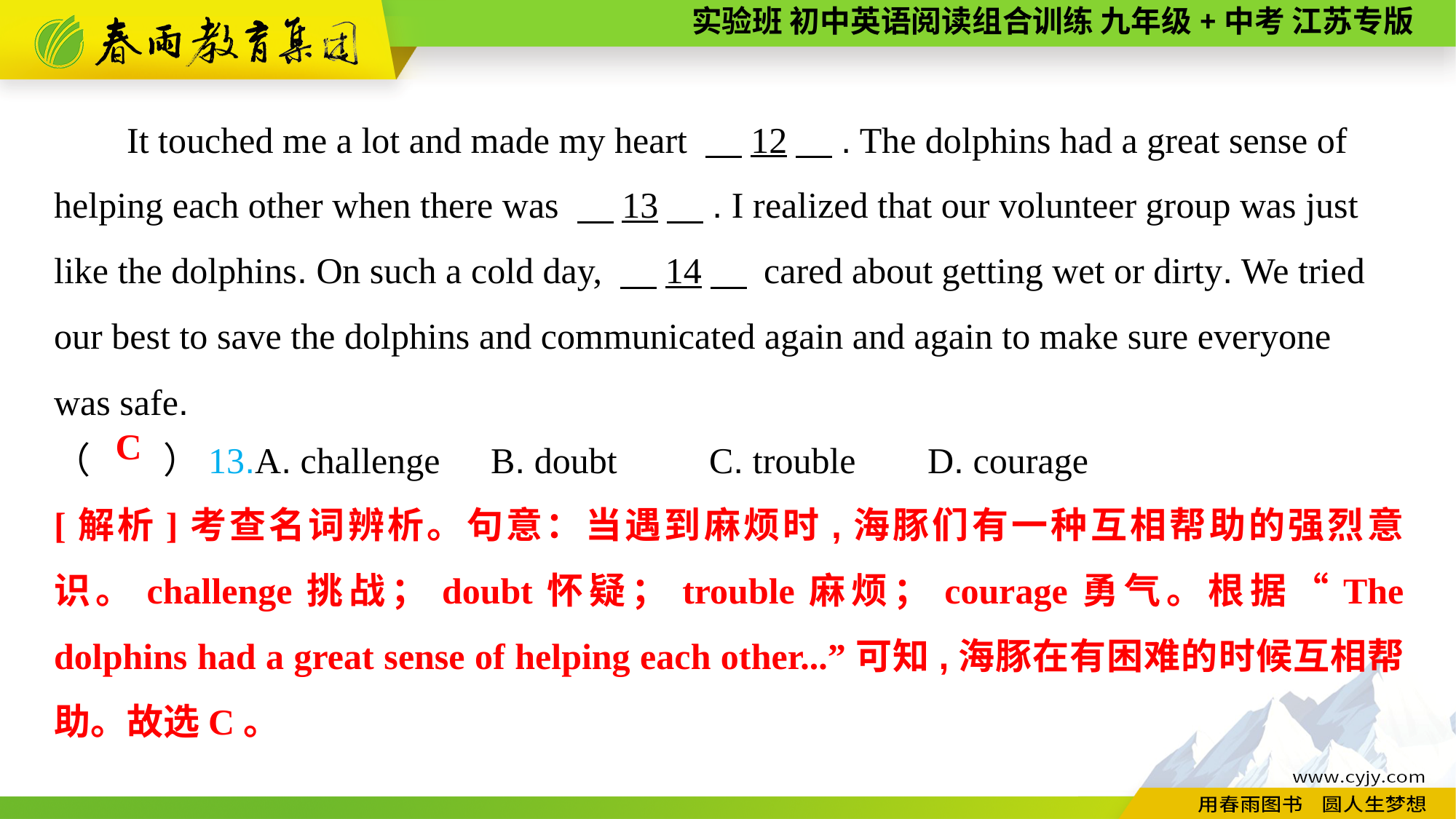

It touched me a lot and made my heart 　12　. The dolphins had a great sense of helping each other when there was 　13　. I realized that our volunteer group was just like the dolphins. On such a cold day, 　14　 cared about getting wet or dirty. We tried our best to save the dolphins and communicated again and again to make sure everyone
was safe.
（　　）13.A. challenge	B. doubt	C. trouble	D. courage
C
[解析]考查名词辨析。句意：当遇到麻烦时,海豚们有一种互相帮助的强烈意识。challenge挑战；doubt怀疑；trouble麻烦；courage勇气。根据“The dolphins had a great sense of helping each other...”可知,海豚在有困难的时候互相帮助。故选C。